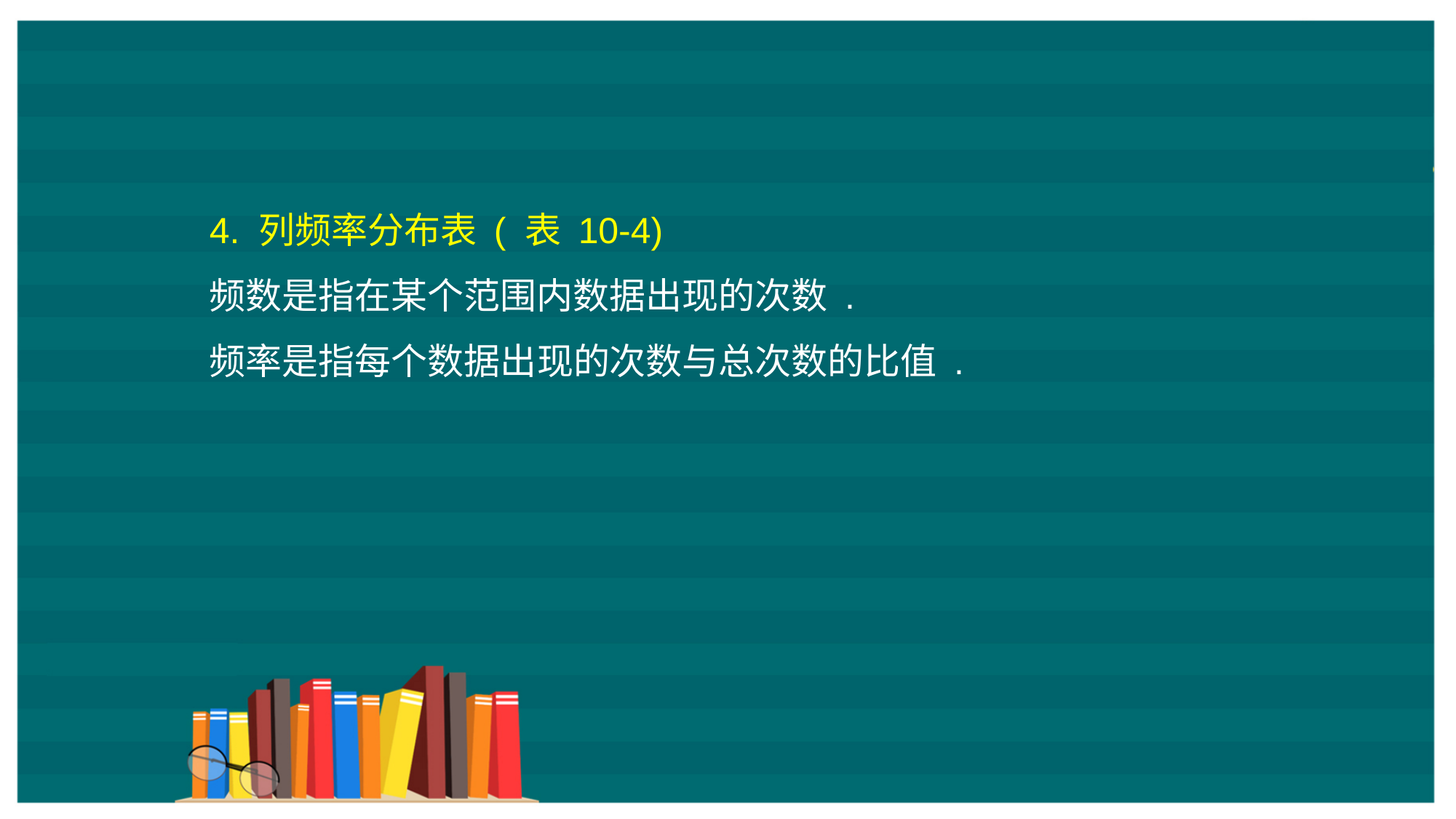

4. 列频率分布表 ( 表 10-4)
频数是指在某个范围内数据出现的次数 .
频率是指每个数据出现的次数与总次数的比值 .